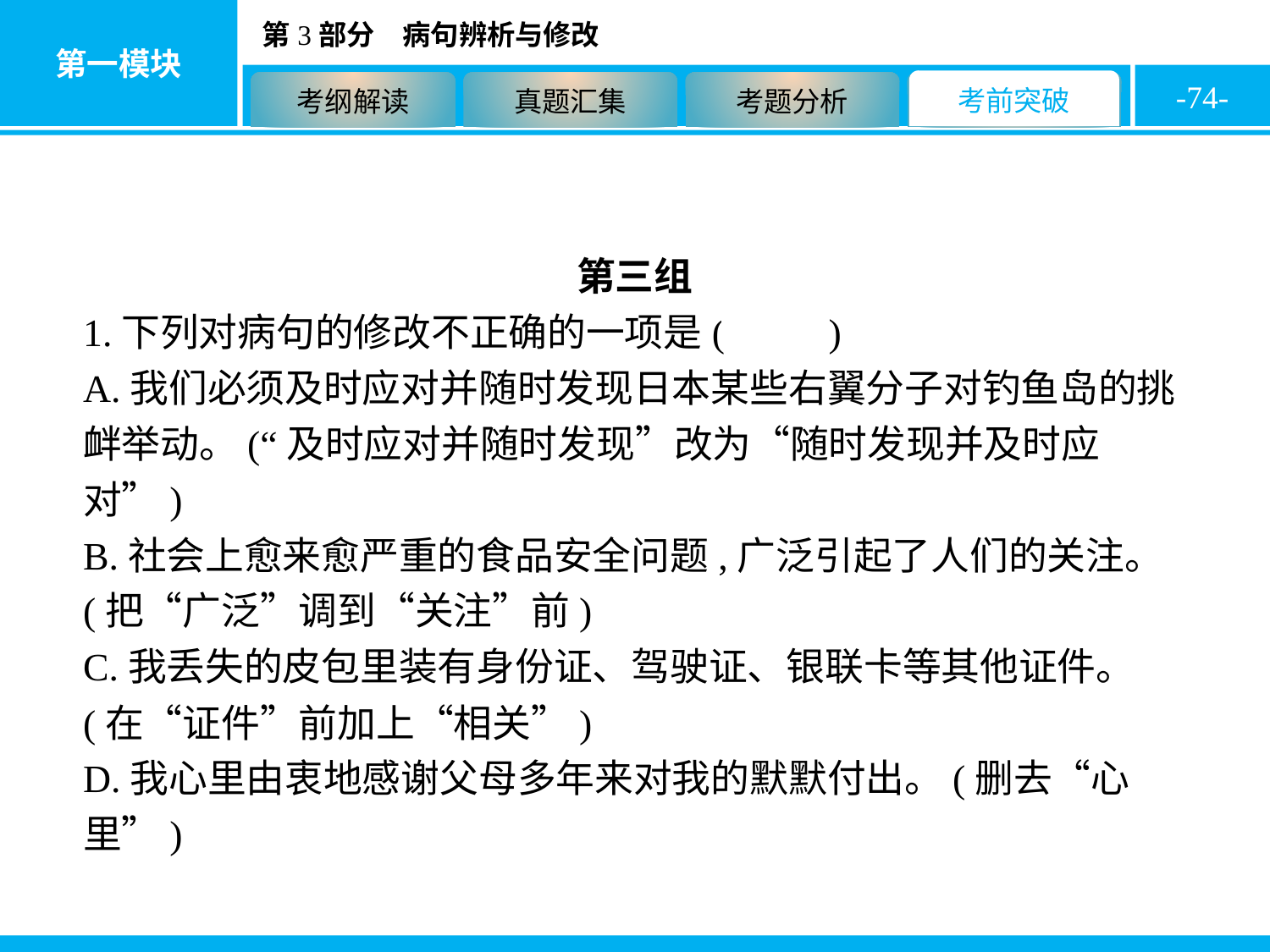

-74-
第三组
1.下列对病句的修改不正确的一项是(    C    )
A.我们必须及时应对并随时发现日本某些右翼分子对钓鱼岛的挑衅举动。(“及时应对并随时发现”改为“随时发现并及时应对”)
B.社会上愈来愈严重的食品安全问题,广泛引起了人们的关注。(把“广泛”调到“关注”前)
C.我丢失的皮包里装有身份证、驾驶证、银联卡等其他证件。(在“证件”前加上“相关”)
D.我心里由衷地感谢父母多年来对我的默默付出。(删去“心里”)